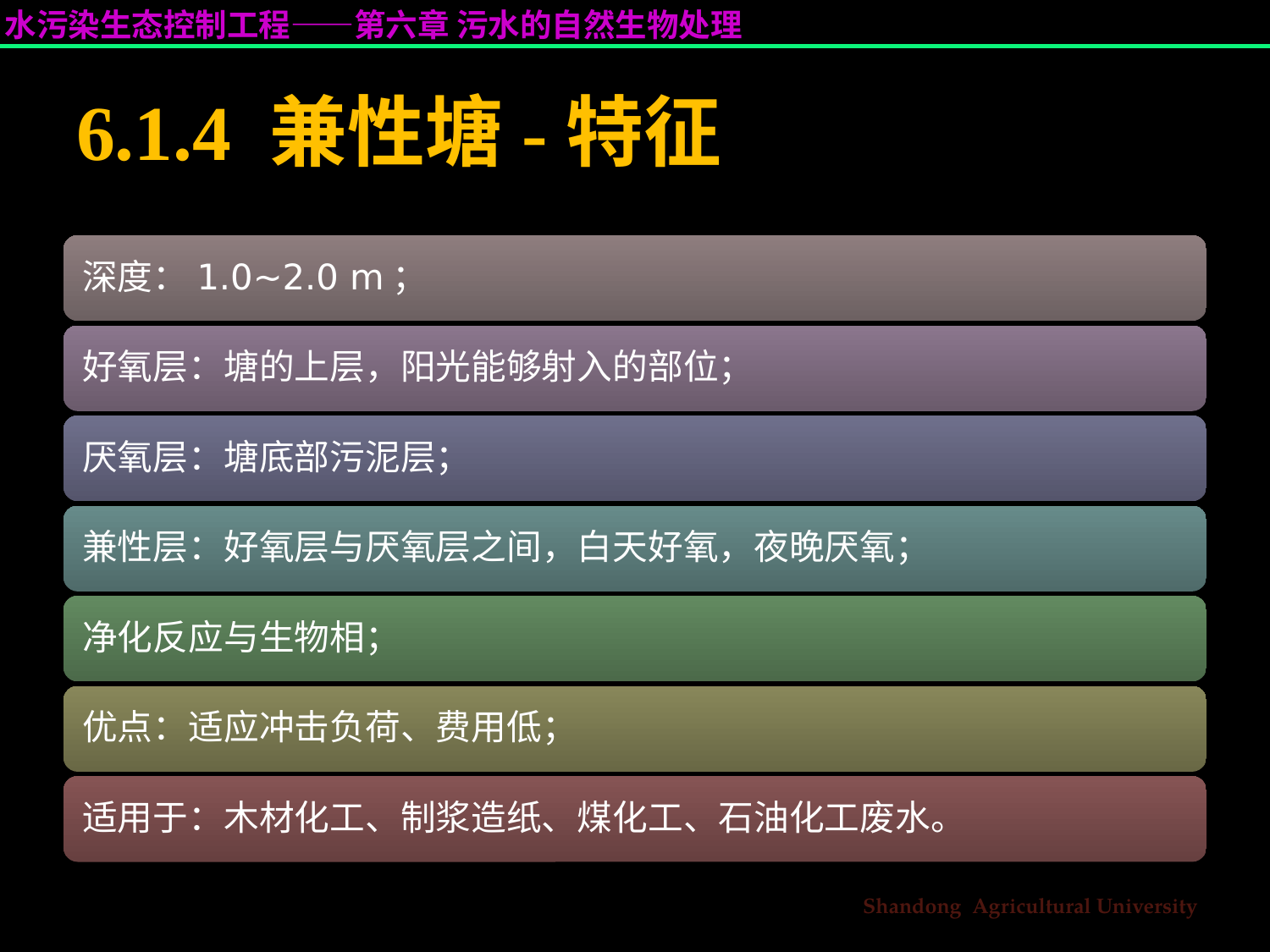

# 6.1.4 兼性塘-特征
深度：1.0~2.0 m；
好氧层：塘的上层，阳光能够射入的部位；
厌氧层：塘底部污泥层；
兼性层：好氧层与厌氧层之间，白天好氧，夜晚厌氧；
净化反应与生物相；
优点：适应冲击负荷、费用低；
适用于：木材化工、制浆造纸、煤化工、石油化工废水。